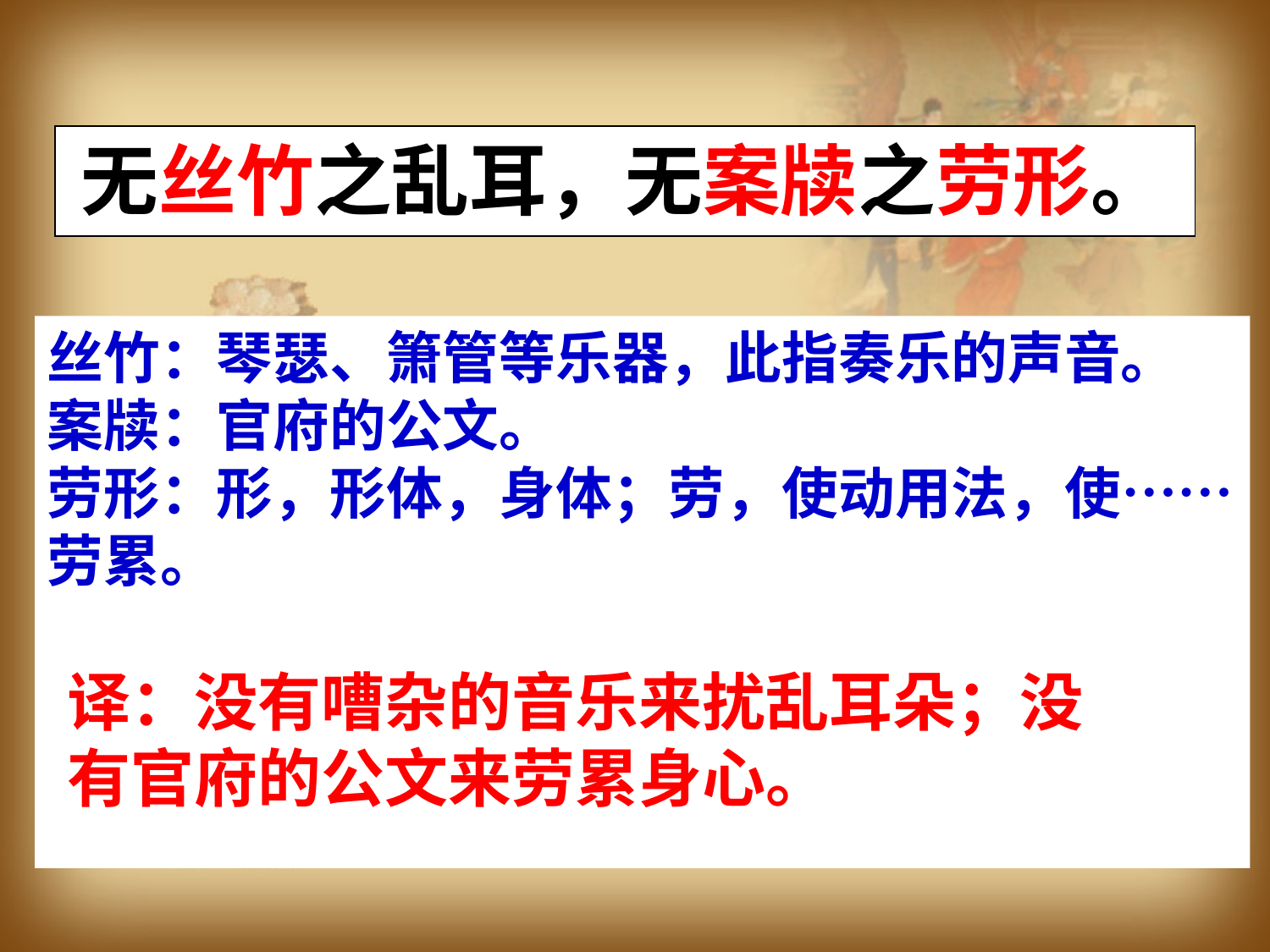

无丝竹之乱耳，无案牍之劳形。
丝竹：琴瑟、箫管等乐器，此指奏乐的声音。
案牍：官府的公文。
劳形：形，形体，身体；劳，使动用法，使……劳累。
译：没有嘈杂的音乐来扰乱耳朵；没有官府的公文来劳累身心。